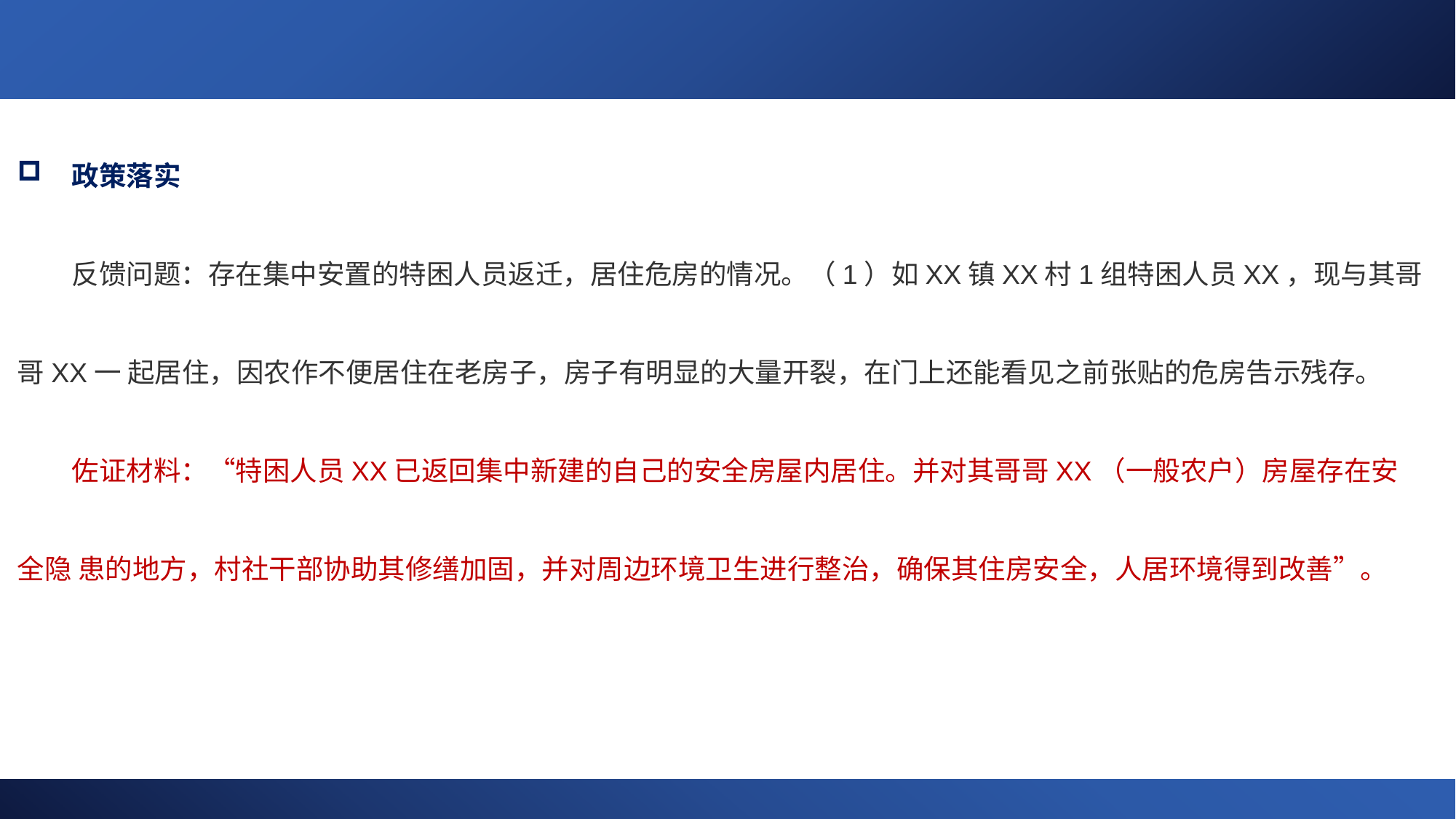

政策落实
反馈问题：存在集中安置的特困人员返迁，居住危房的情况。（1）如XX镇XX村1组特困人员XX，现与其哥哥XX一 起居住，因农作不便居住在老房子，房子有明显的大量开裂，在门上还能看见之前张贴的危房告示残存。
佐证材料：“特困人员XX已返回集中新建的自己的安全房屋内居住。并对其哥哥XX（一般农户）房屋存在安全隐 患的地方，村社干部协助其修缮加固，并对周边环境卫生进行整治，确保其住房安全，人居环境得到改善”。